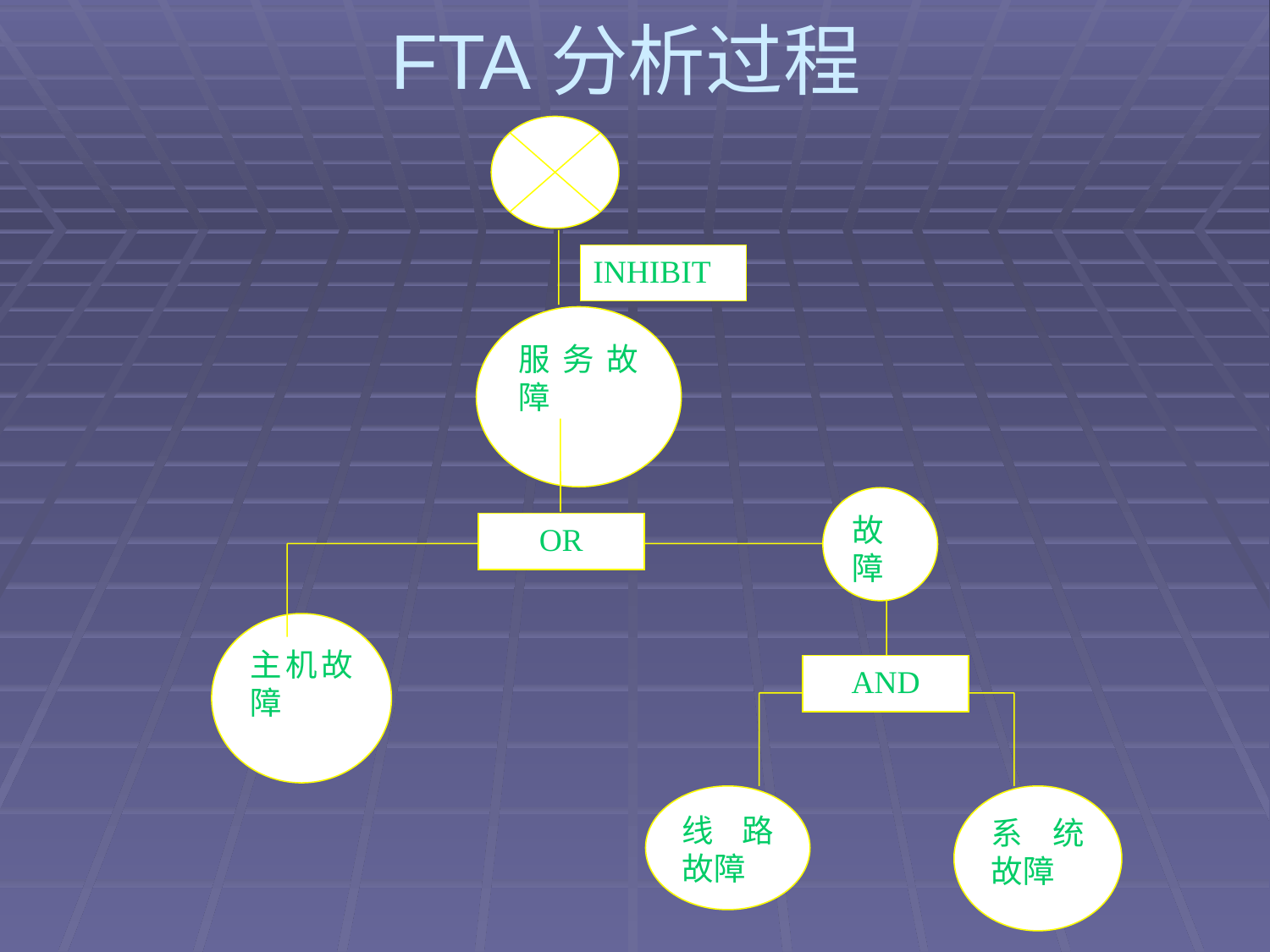

# FTA分析过程

INHIBIT
服务故障

故障
OR

主机故障
AND

线路故障
系统故障